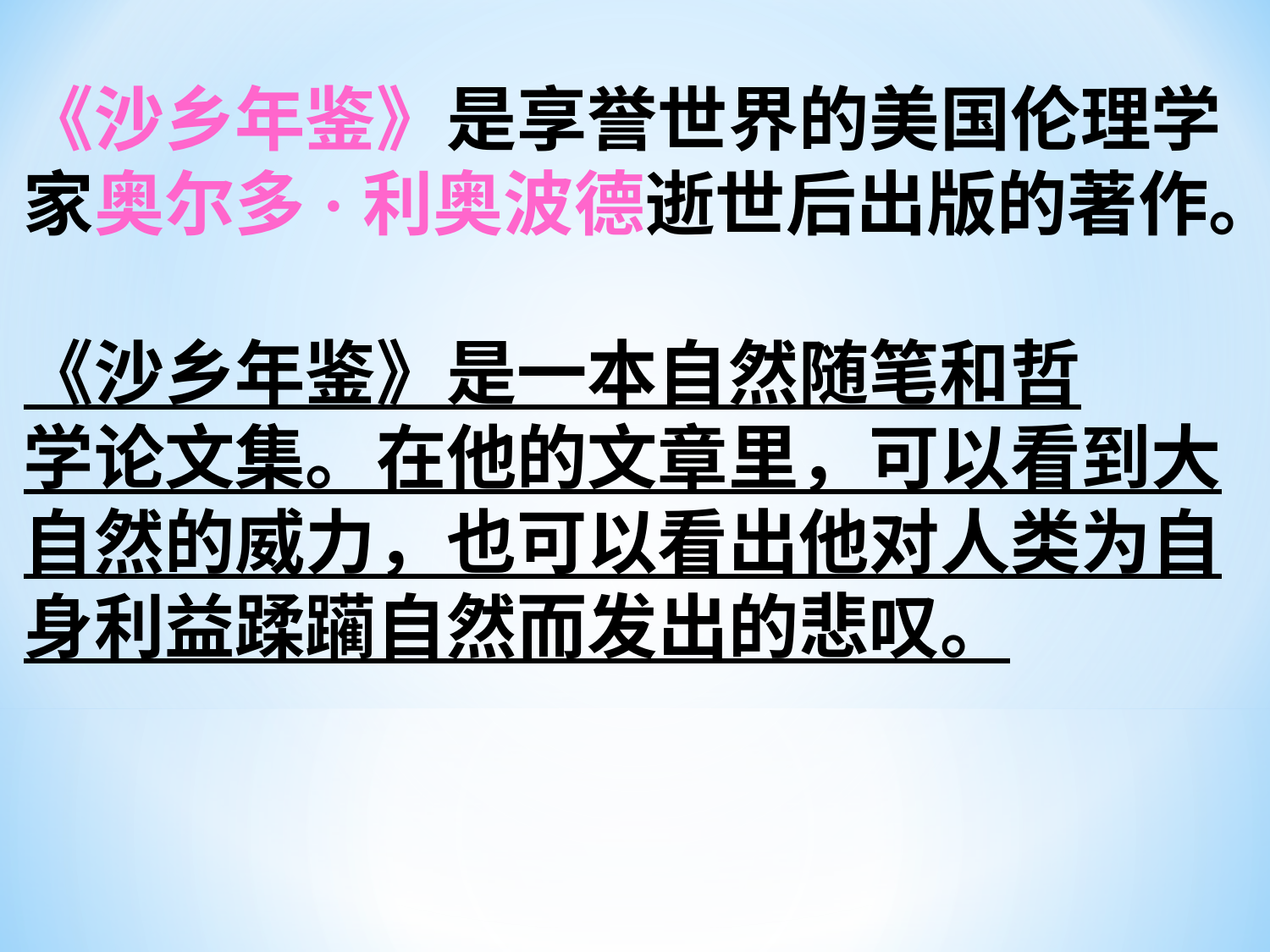

《沙乡年鉴》是享誉世界的美国伦理学家奥尔多·利奥波德逝世后出版的著作。

《沙乡年鉴》是一本自然随笔和哲
学论文集。在他的文章里，可以看到大自然的威力，也可以看出他对人类为自身利益蹂躏自然而发出的悲叹。